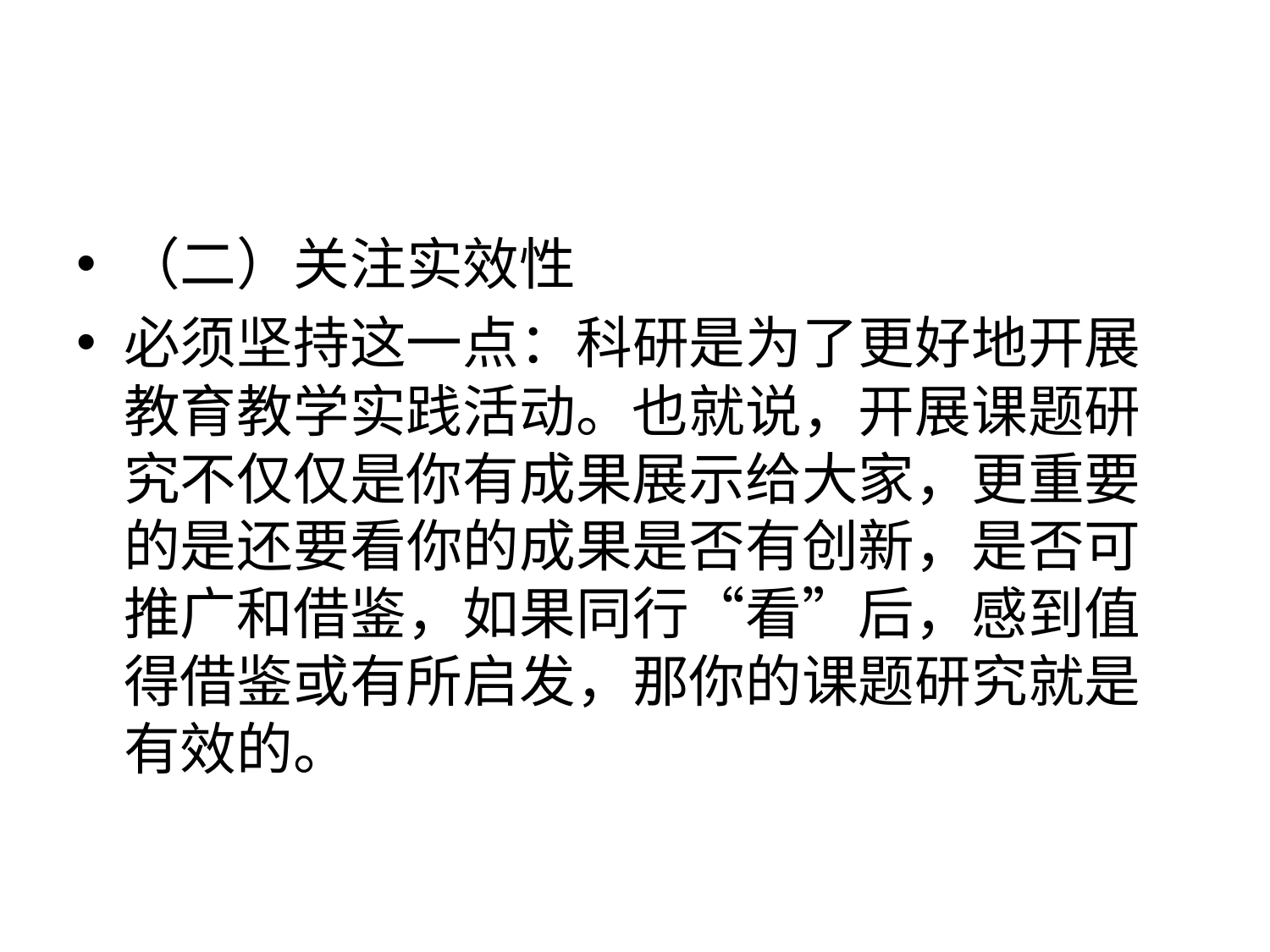

#
（二）关注实效性
必须坚持这一点：科研是为了更好地开展教育教学实践活动。也就说，开展课题研究不仅仅是你有成果展示给大家，更重要的是还要看你的成果是否有创新，是否可推广和借鉴，如果同行“看”后，感到值得借鉴或有所启发，那你的课题研究就是有效的。